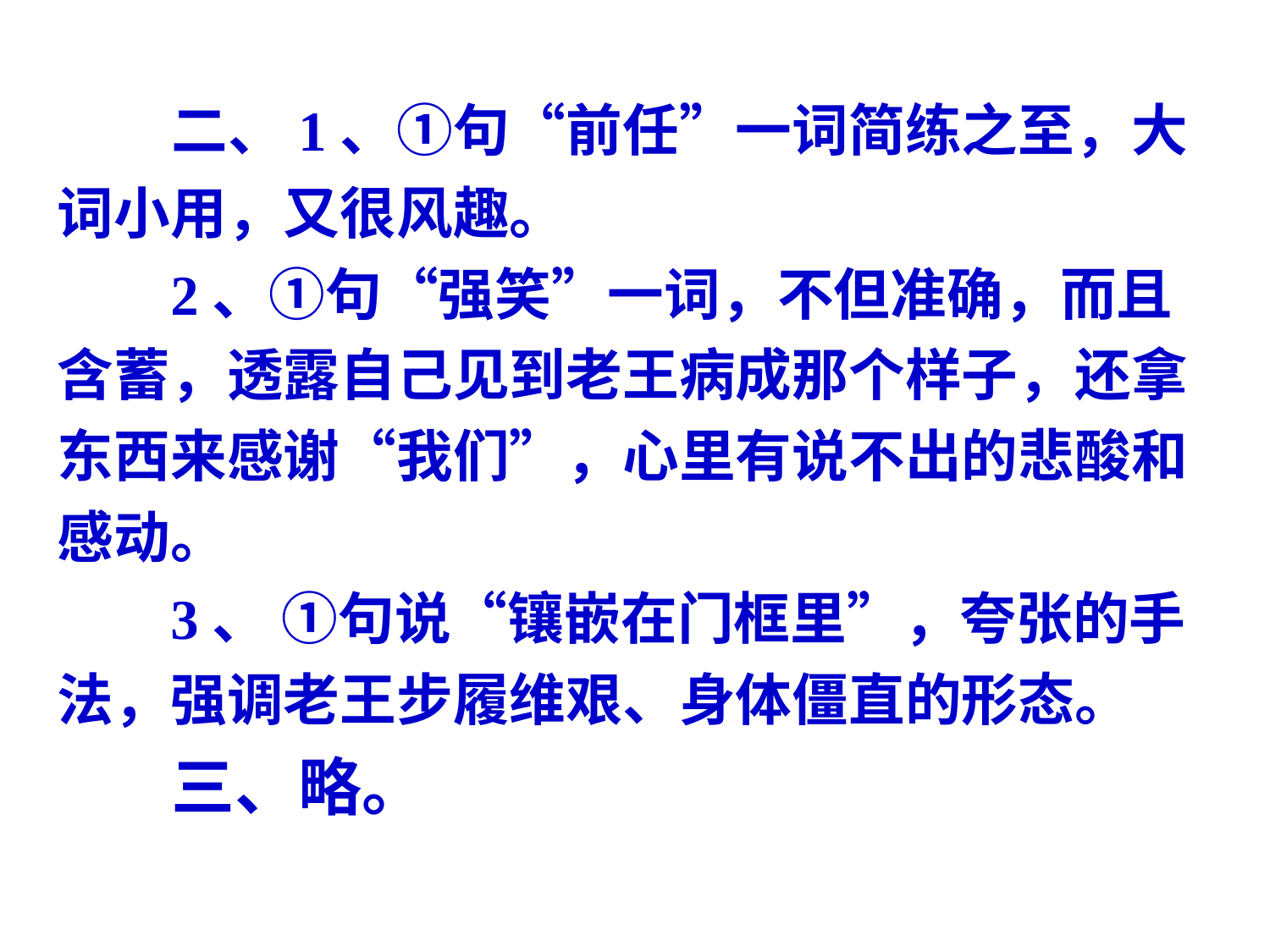

# 二、1、①句“前任”一词简练之至，大词小用，又很风趣。
  2、①句“强笑”一词，不但准确，而且含蓄，透露自己见到老王病成那个样子，还拿东西来感谢“我们”，心里有说不出的悲酸和感动。
  3、 ①句说“镶嵌在门框里”，夸张的手法，强调老王步履维艰、身体僵直的形态。
 三、略。